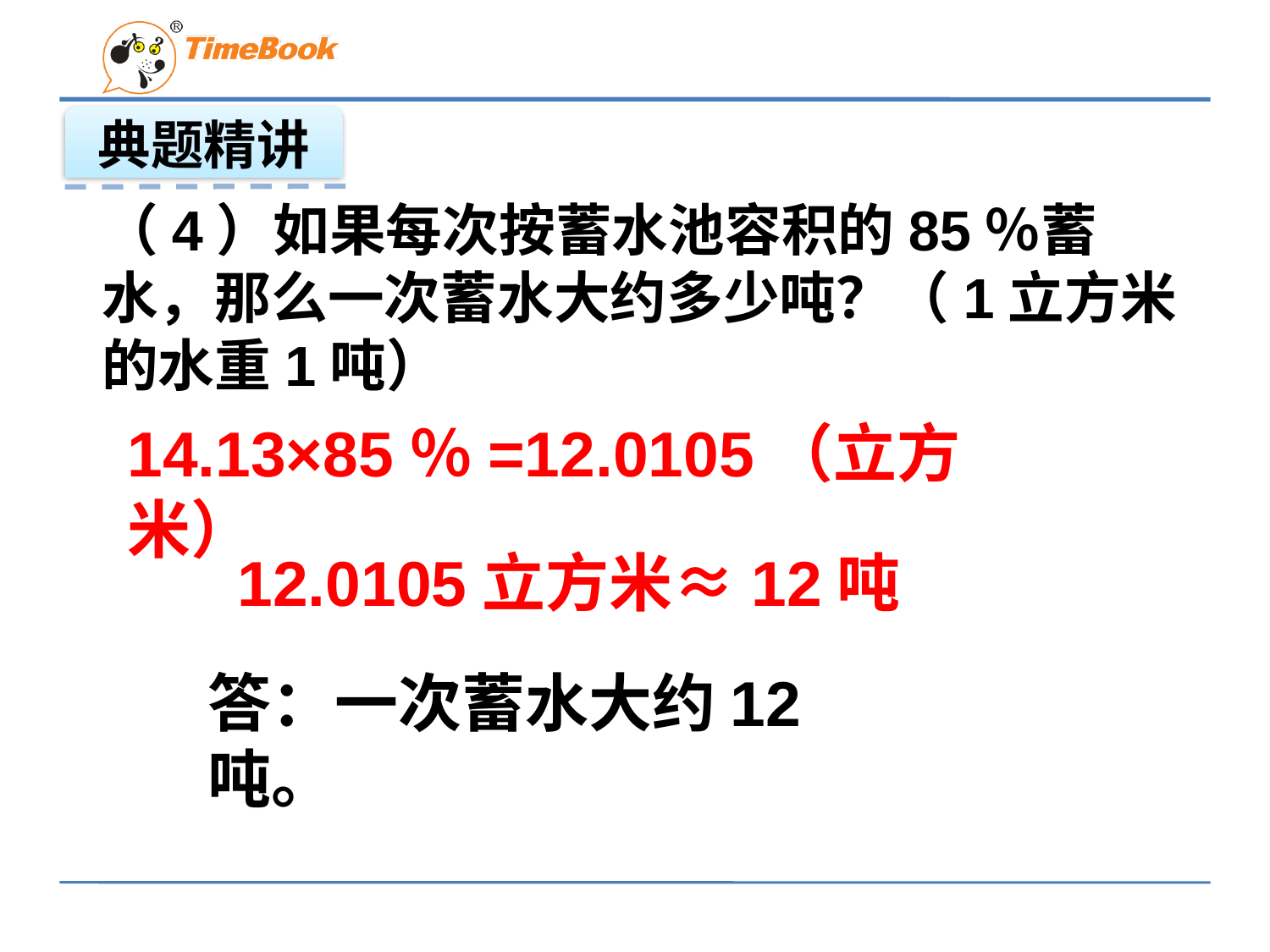

典题精讲
（4）如果每次按蓄水池容积的85％蓄水，那么一次蓄水大约多少吨？（1立方米的水重1吨）
14.13×85％=12.0105（立方米）
12.0105立方米≈12吨
答：一次蓄水大约12吨。